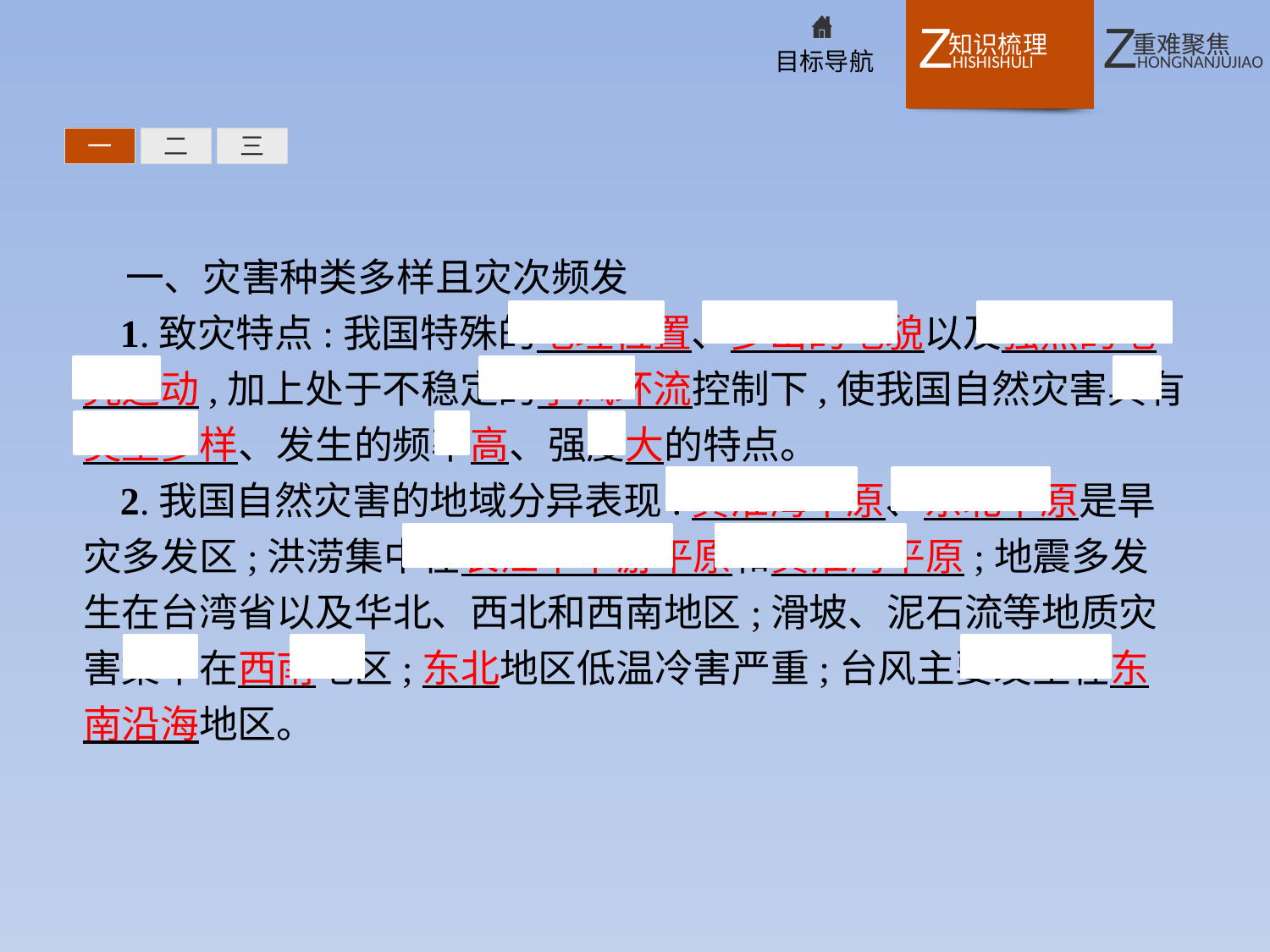

一
二
三
一、灾害种类多样且灾次频发
1.致灾特点:我国特殊的地理位置、多山的地貌以及强烈的地壳运动,加上处于不稳定的季风环流控制下,使我国自然灾害具有类型多样、发生的频率高、强度大的特点。
2.我国自然灾害的地域分异表现:黄淮海平原、东北平原是旱灾多发区;洪涝集中在长江中下游平原和黄淮海平原;地震多发生在台湾省以及华北、西北和西南地区;滑坡、泥石流等地质灾害集中在西南地区;东北地区低温冷害严重;台风主要发生在东南沿海地区。